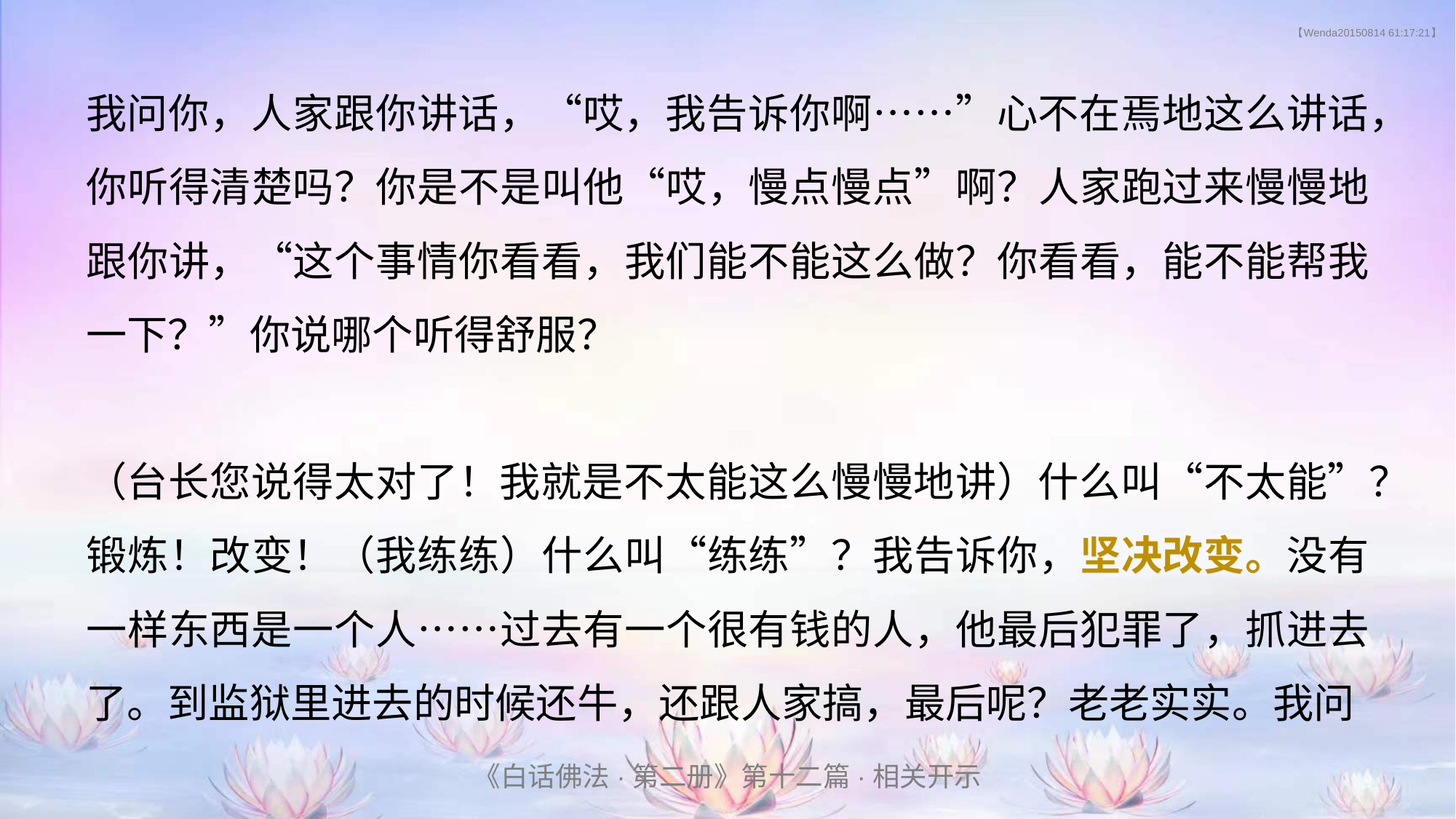

# 【Wenda20150814 61:17:21】
我问你，人家跟你讲话，“哎，我告诉你啊……”心不在焉地这么讲话，你听得清楚吗？你是不是叫他“哎，慢点慢点”啊？人家跑过来慢慢地跟你讲，“这个事情你看看，我们能不能这么做？你看看，能不能帮我一下？”你说哪个听得舒服？

（台长您说得太对了！我就是不太能这么慢慢地讲）什么叫“不太能”？锻炼！改变！（我练练）什么叫“练练”？我告诉你，坚决改变。没有一样东西是一个人……过去有一个很有钱的人，他最后犯罪了，抓进去了。到监狱里进去的时候还牛，还跟人家搞，最后呢？老老实实。我问
《白话佛法·第二册》第十二篇·相关开示